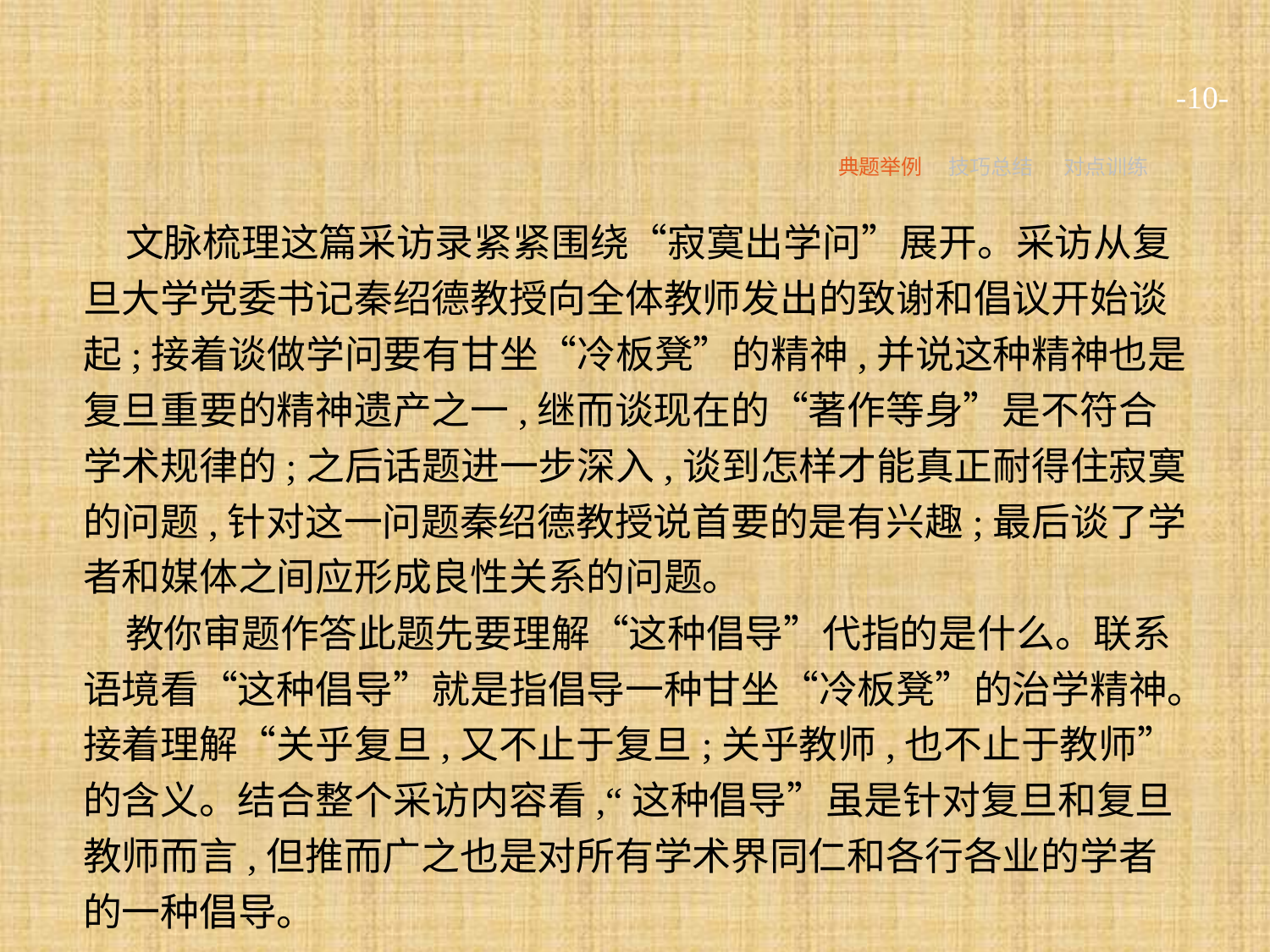

-10-
典题举例
技巧总结
对点训练
文脉梳理这篇采访录紧紧围绕“寂寞出学问”展开。采访从复旦大学党委书记秦绍德教授向全体教师发出的致谢和倡议开始谈起;接着谈做学问要有甘坐“冷板凳”的精神,并说这种精神也是复旦重要的精神遗产之一,继而谈现在的“著作等身”是不符合学术规律的;之后话题进一步深入,谈到怎样才能真正耐得住寂寞的问题,针对这一问题秦绍德教授说首要的是有兴趣;最后谈了学者和媒体之间应形成良性关系的问题。
教你审题作答此题先要理解“这种倡导”代指的是什么。联系语境看“这种倡导”就是指倡导一种甘坐“冷板凳”的治学精神。接着理解“关乎复旦,又不止于复旦;关乎教师,也不止于教师”的含义。结合整个采访内容看,“这种倡导”虽是针对复旦和复旦教师而言,但推而广之也是对所有学术界同仁和各行各业的学者的一种倡导。